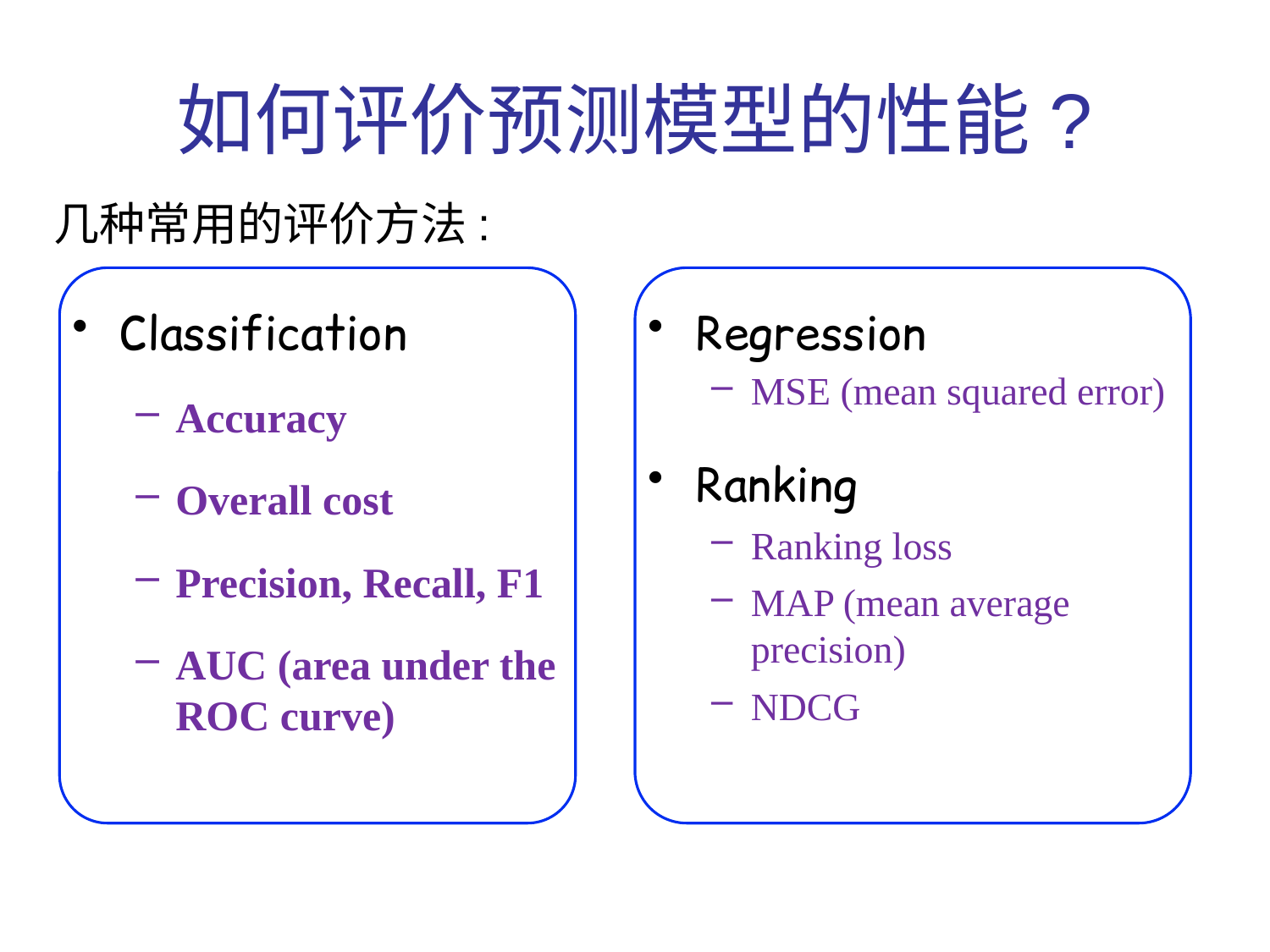

# 如何评价预测模型的性能?
几种常用的评价方法:

Classification
Accuracy
Overall cost
Precision, Recall, F1
AUC (area under the ROC curve)
Regression
MSE (mean squared error)
Ranking
Ranking loss
MAP (mean average precision)
NDCG